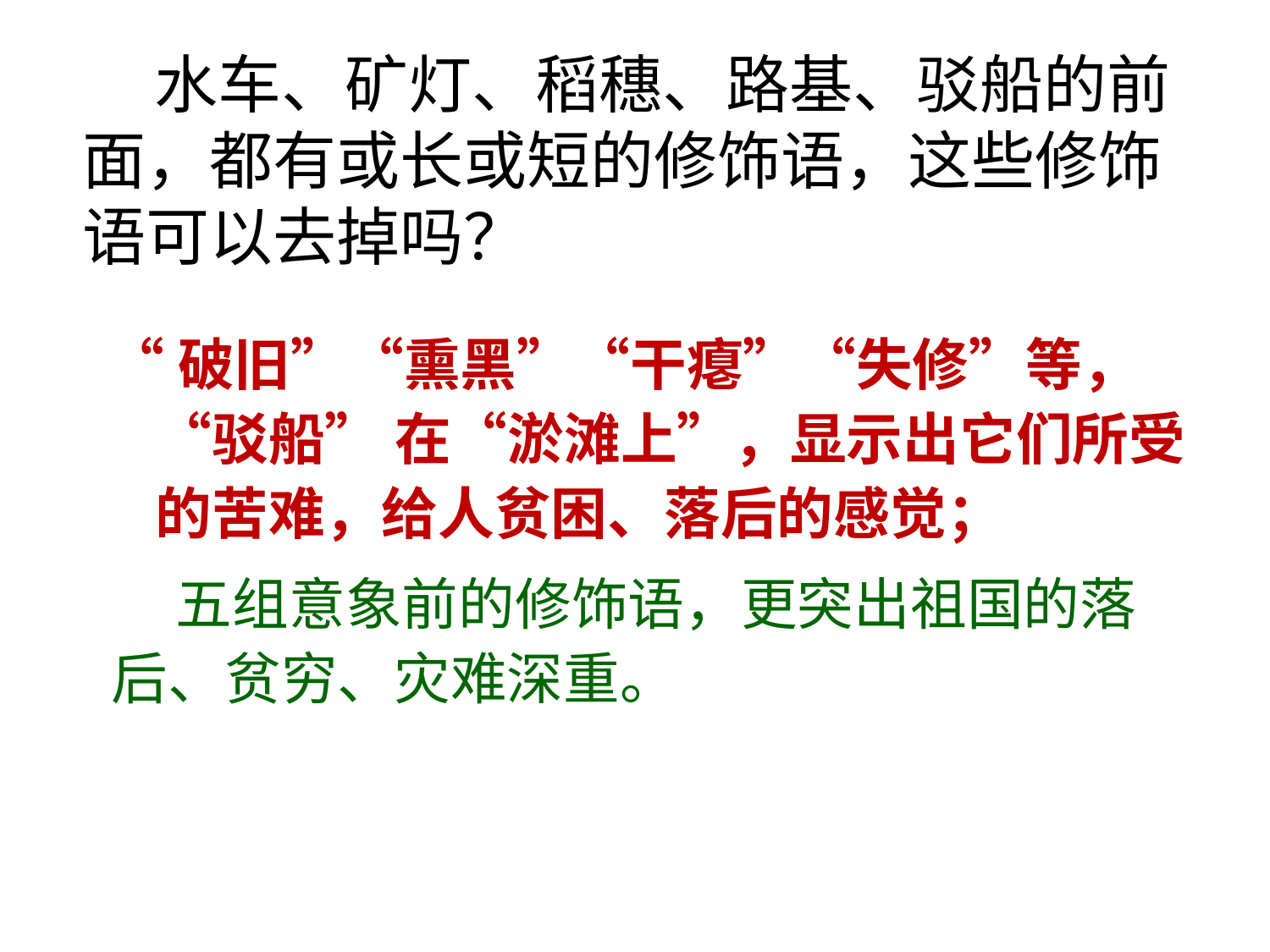

# 水车、矿灯、稻穗、路基、驳船的前面，都有或长或短的修饰语，这些修饰语可以去掉吗？
“破旧”“熏黑”“干瘪”“失修”等，“驳船” 在“淤滩上”，显示出它们所受的苦难，给人贫困、落后的感觉；
    五组意象前的修饰语，更突出祖国的落后、贫穷、灾难深重。